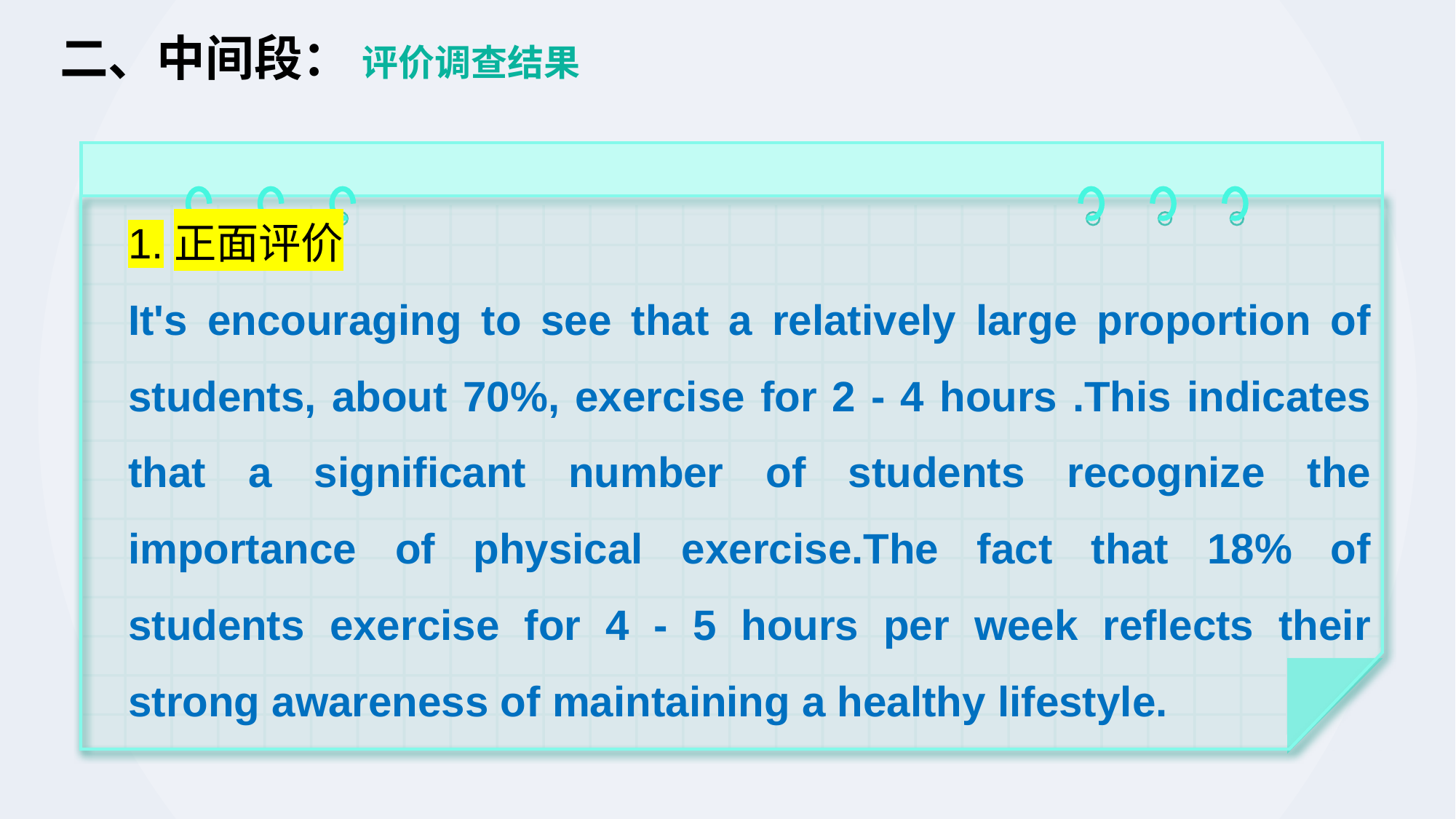

# 二、中间段： 评价调查结果

1.正面评价
It's encouraging to see that a relatively large proportion of students, about 70%, exercise for 2 - 4 hours .This indicates that a significant number of students recognize the importance of physical exercise.The fact that 18% of students exercise for 4 - 5 hours per week reflects their strong awareness of maintaining a healthy lifestyle.